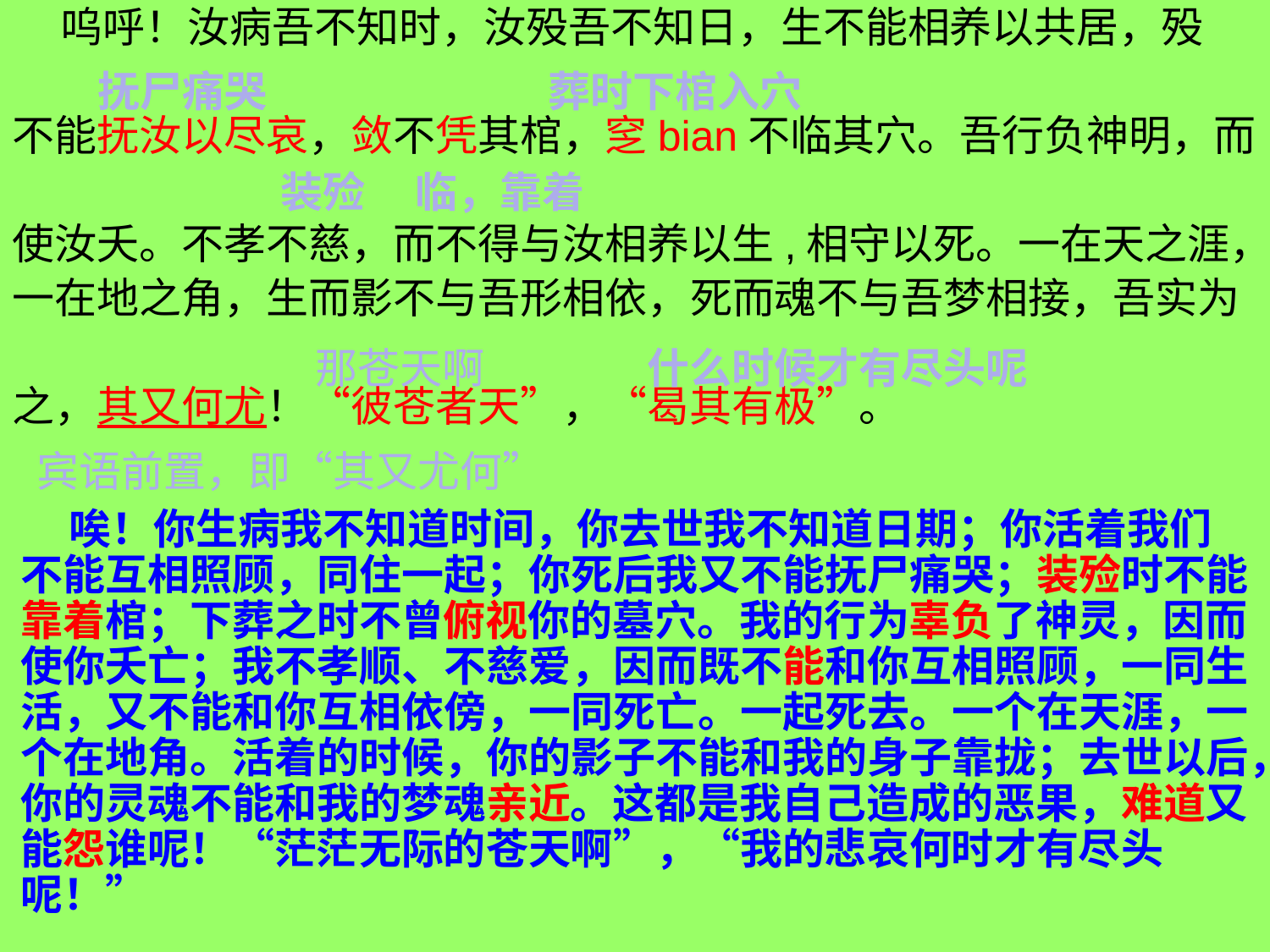

呜呼！汝病吾不知时，汝殁吾不知日，生不能相养以共居，殁

不能抚汝以尽哀，敛不凭其棺，窆bian不临其穴。吾行负神明，而

使汝夭。不孝不慈，而不得与汝相养以生,相守以死。一在天之涯，
一在地之角，生而影不与吾形相依，死而魂不与吾梦相接，吾实为

之，其又何尤！“彼苍者天”，“曷其有极”。

#
抚尸痛哭
葬时下棺入穴
装殓
临，靠着
那苍天啊
什么时候才有尽头呢
宾语前置，即“其又尤何”
    唉！你生病我不知道时间，你去世我不知道日期；你活着我们不能互相照顾，同住一起；你死后我又不能抚尸痛哭；装殓时不能靠着棺；下葬之时不曾俯视你的墓穴。我的行为辜负了神灵，因而使你夭亡；我不孝顺、不慈爱，因而既不能和你互相照顾，一同生活，又不能和你互相依傍，一同死亡。一起死去。一个在天涯，一个在地角。活着的时候，你的影子不能和我的身子靠拢；去世以后，你的灵魂不能和我的梦魂亲近。这都是我自己造成的恶果，难道又能怨谁呢！“茫茫无际的苍天啊”，“我的悲哀何时才有尽头呢！”